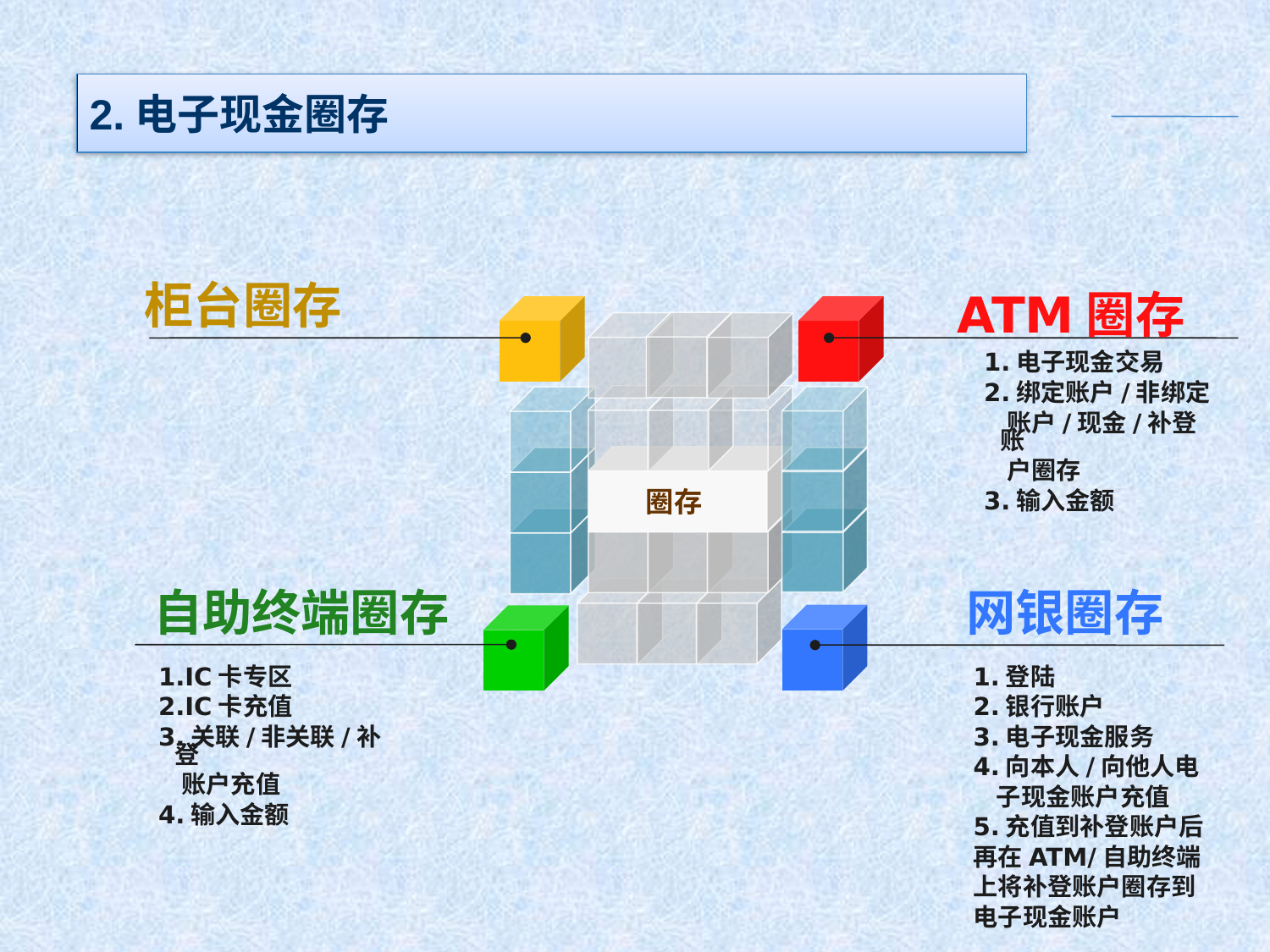

# 2.电子现金圈存
  柜台圈存
   ATM圈存

1.电子现金交易
2.绑定账户/非绑定
   账户/现金/补登账
   户圈存
3.输入金额

圈存

自助终端圈存
网银圈存

1.IC卡专区
2.IC卡充值
3.关联/非关联/补登
   账户充值
4.输入金额

1.登陆
2.银行账户
3.电子现金服务
4.向本人/向他人电
   子现金账户充值
5.充值到补登账户后
再在ATM/自助终端
上将补登账户圈存到
电子现金账户